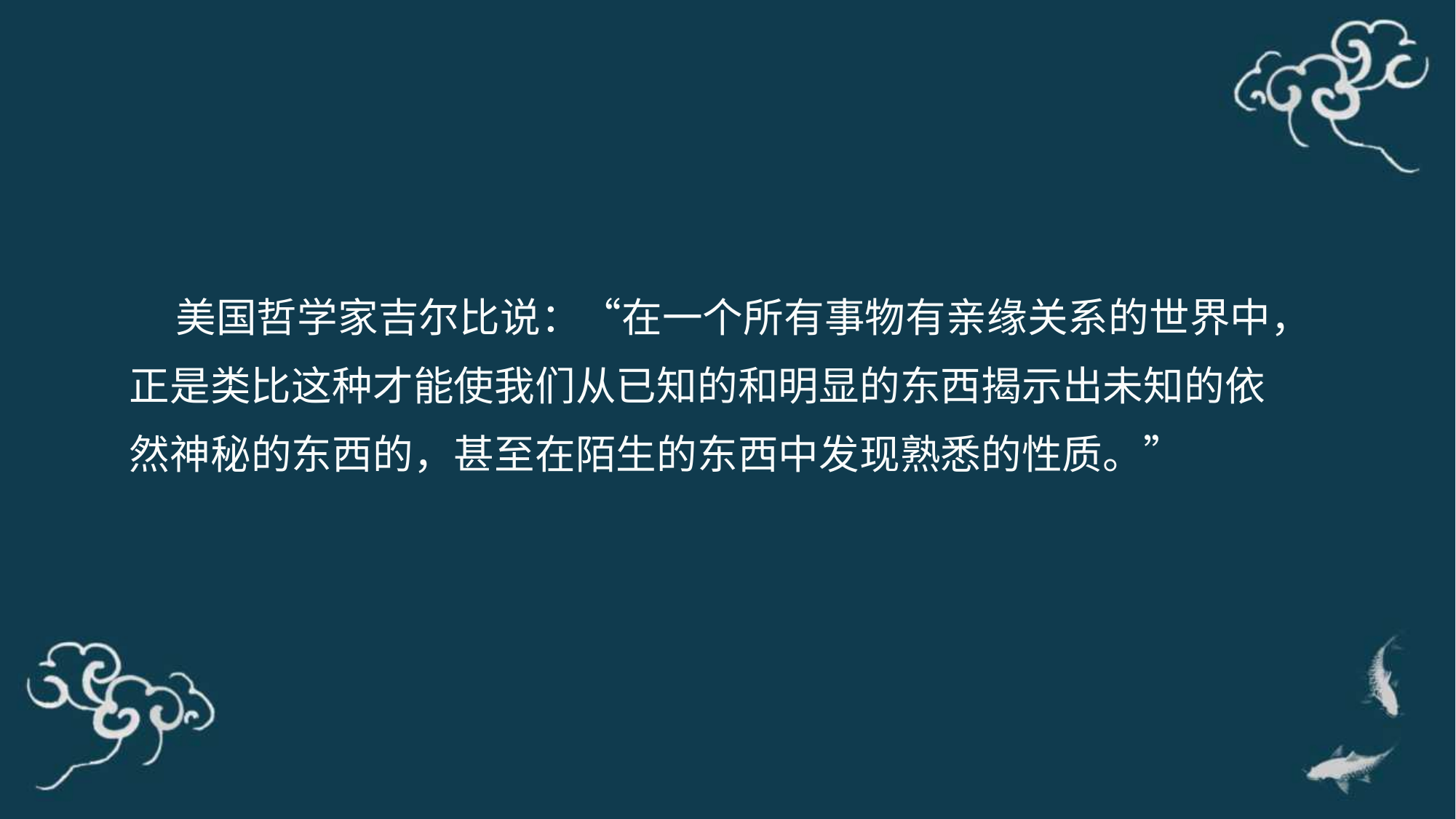

美国哲学家吉尔比说：“在一个所有事物有亲缘关系的世界中，正是类比这种才能使我们从已知的和明显的东西揭示出未知的依然神秘的东西的，甚至在陌生的东西中发现熟悉的性质。”